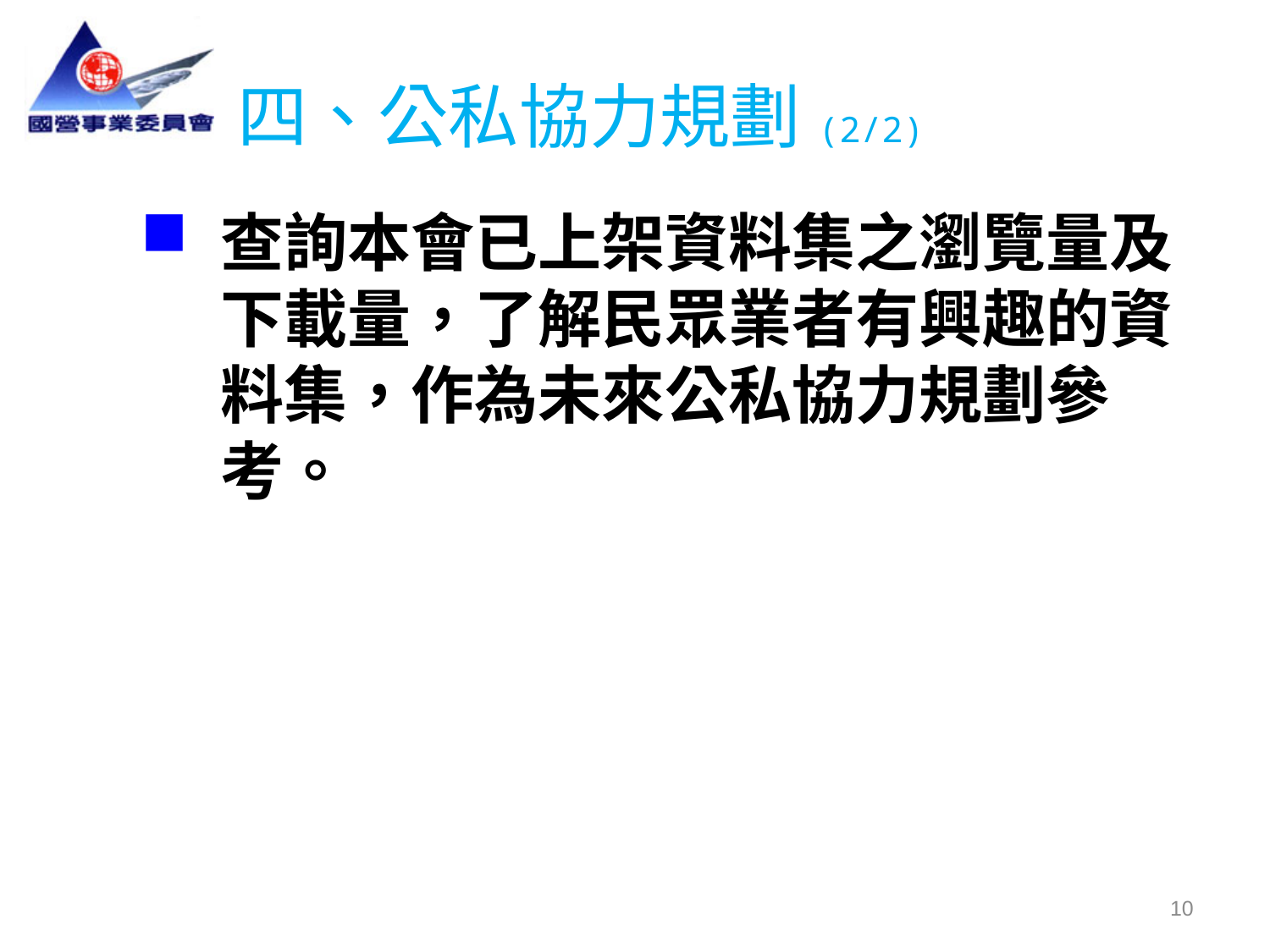

四、公私協力規劃(2/2)
查詢本會已上架資料集之瀏覽量及下載量，了解民眾業者有興趣的資料集，作為未來公私協力規劃參考。
建立各組室業務聯繫窗口。

10